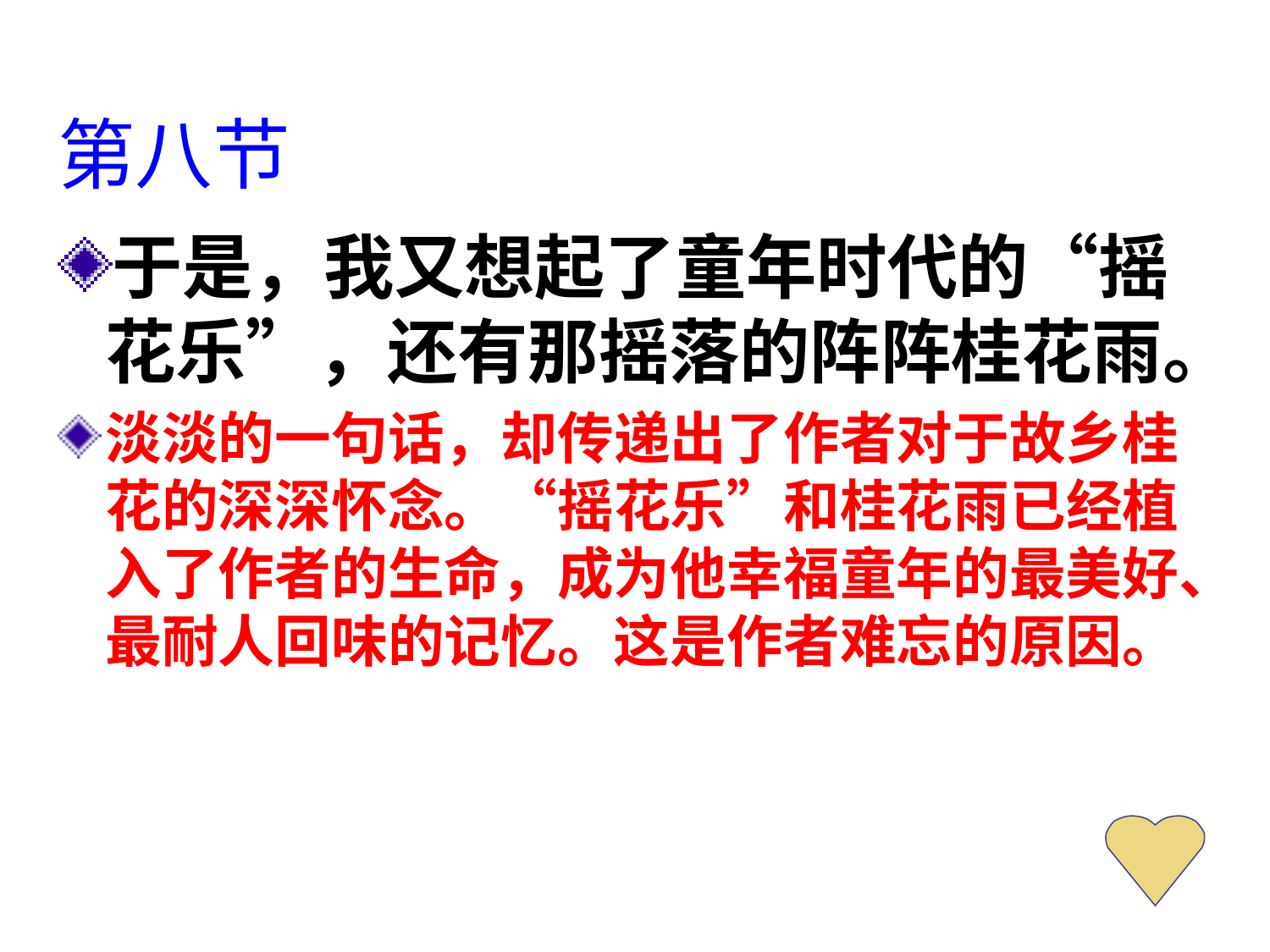

# 第八节
于是，我又想起了童年时代的“摇花乐”，还有那摇落的阵阵桂花雨。
淡淡的一句话，却传递出了作者对于故乡桂花的深深怀念。“摇花乐”和桂花雨已经植入了作者的生命，成为他幸福童年的最美好、最耐人回味的记忆。这是作者难忘的原因。